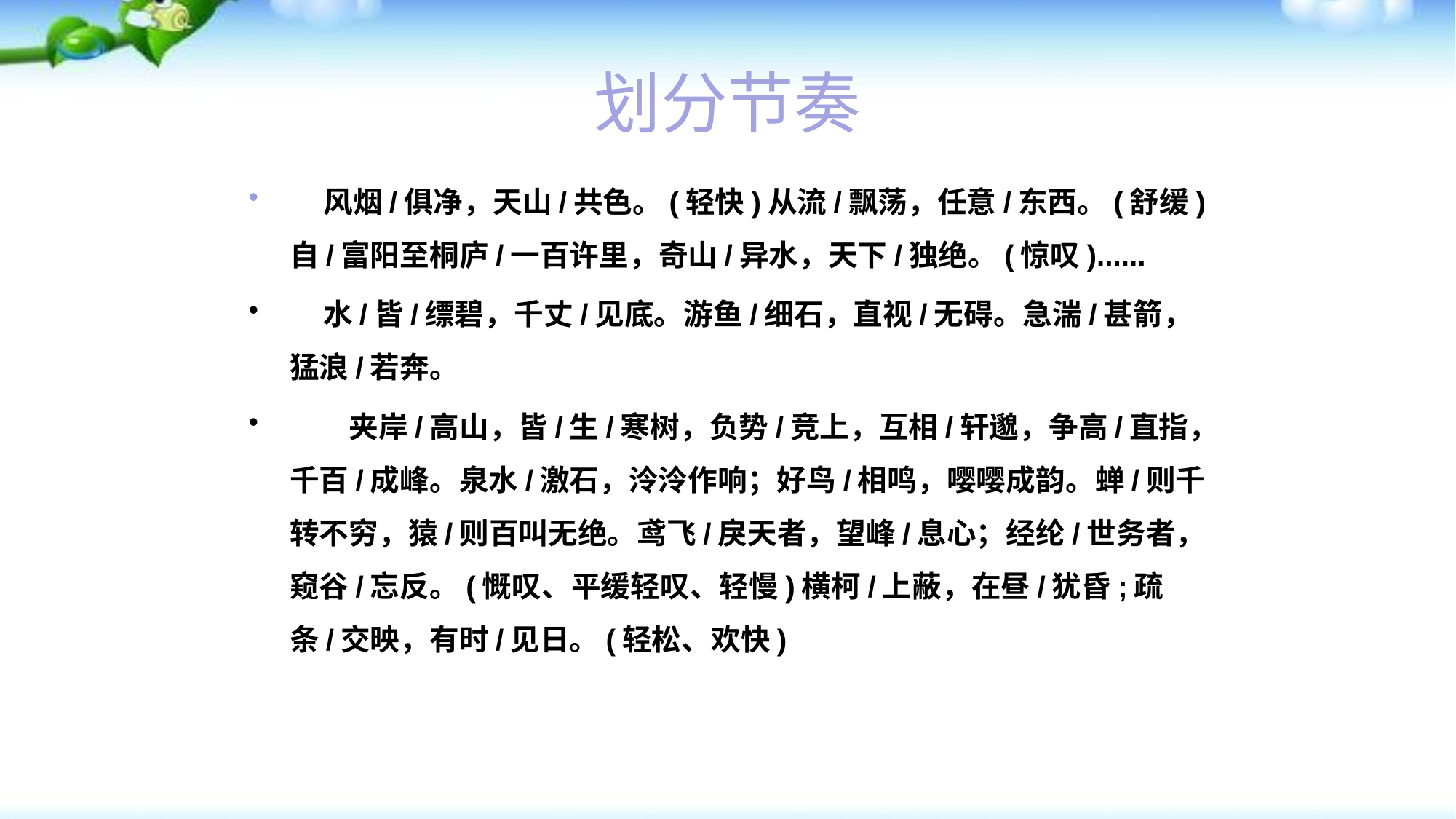

# 划分节奏
    风烟/俱净，天山/共色。(轻快)从流/飘荡，任意/东西。(舒缓)自/富阳至桐庐/一百许里，奇山/异水，天下/独绝。(惊叹)......
    水/皆/缥碧，千丈/见底。游鱼/细石，直视/无碍。急湍/甚箭，猛浪/若奔。
　　夹岸/高山，皆/生/寒树，负势/竞上，互相/轩邈，争高/直指，千百/成峰。泉水/激石，泠泠作响；好鸟/相鸣，嘤嘤成韵。蝉/则千转不穷，猿/则百叫无绝。鸢飞/戾天者，望峰/息心；经纶/世务者，窥谷/忘反。(慨叹、平缓轻叹、轻慢)横柯/上蔽，在昼/犹昏;疏条/交映，有时/见日。(轻松、欢快)